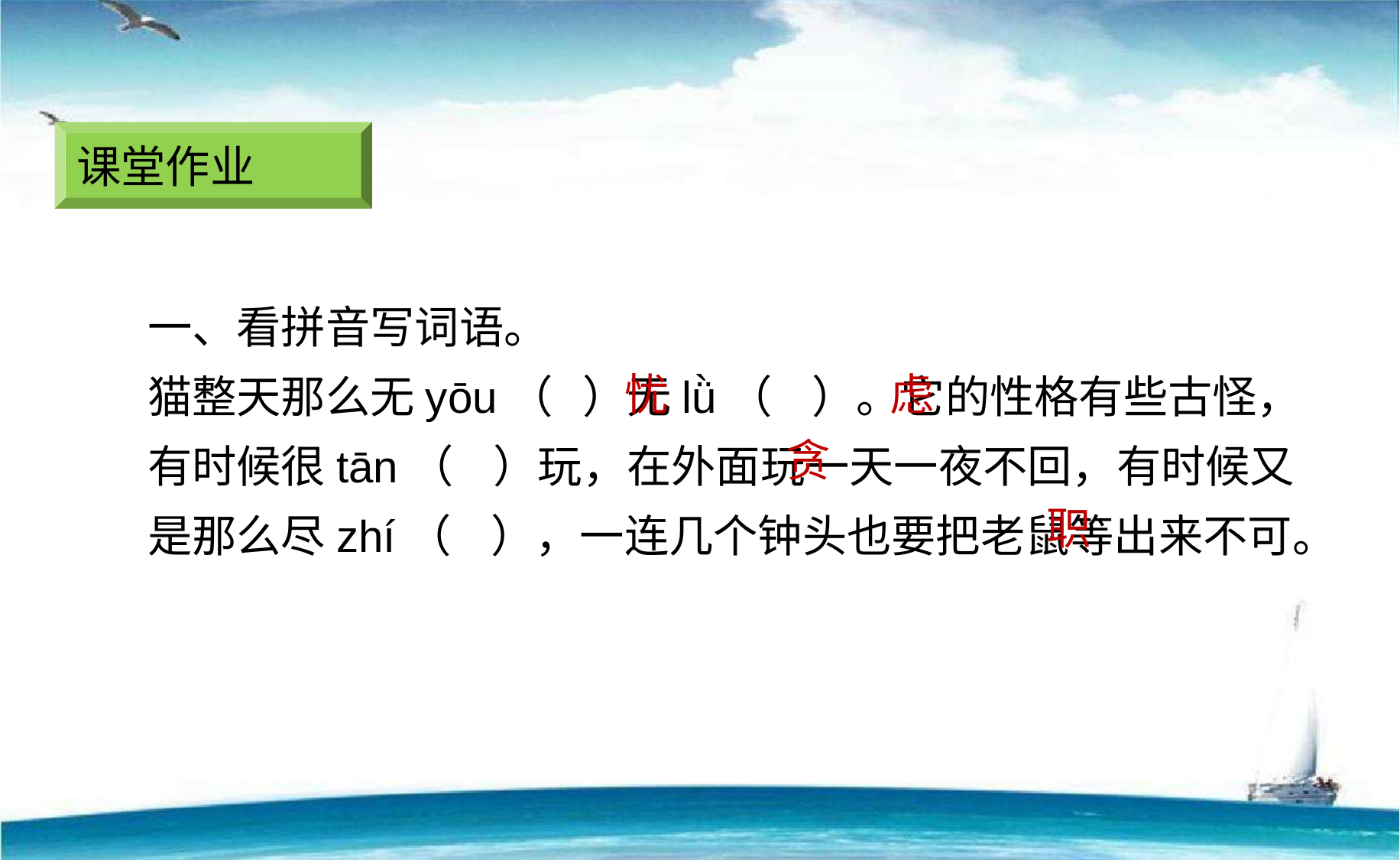

课堂作业

一、看拼音写词语。
猫整天那么无yōu（   ）无lǜ（    ）。它的性格有些古怪，有时候很tān（    ）玩，在外面玩一天一夜不回，有时候又是那么尽zhí（    ），一连几个钟头也要把老鼠等出来不可。
忧
虑
贪
职